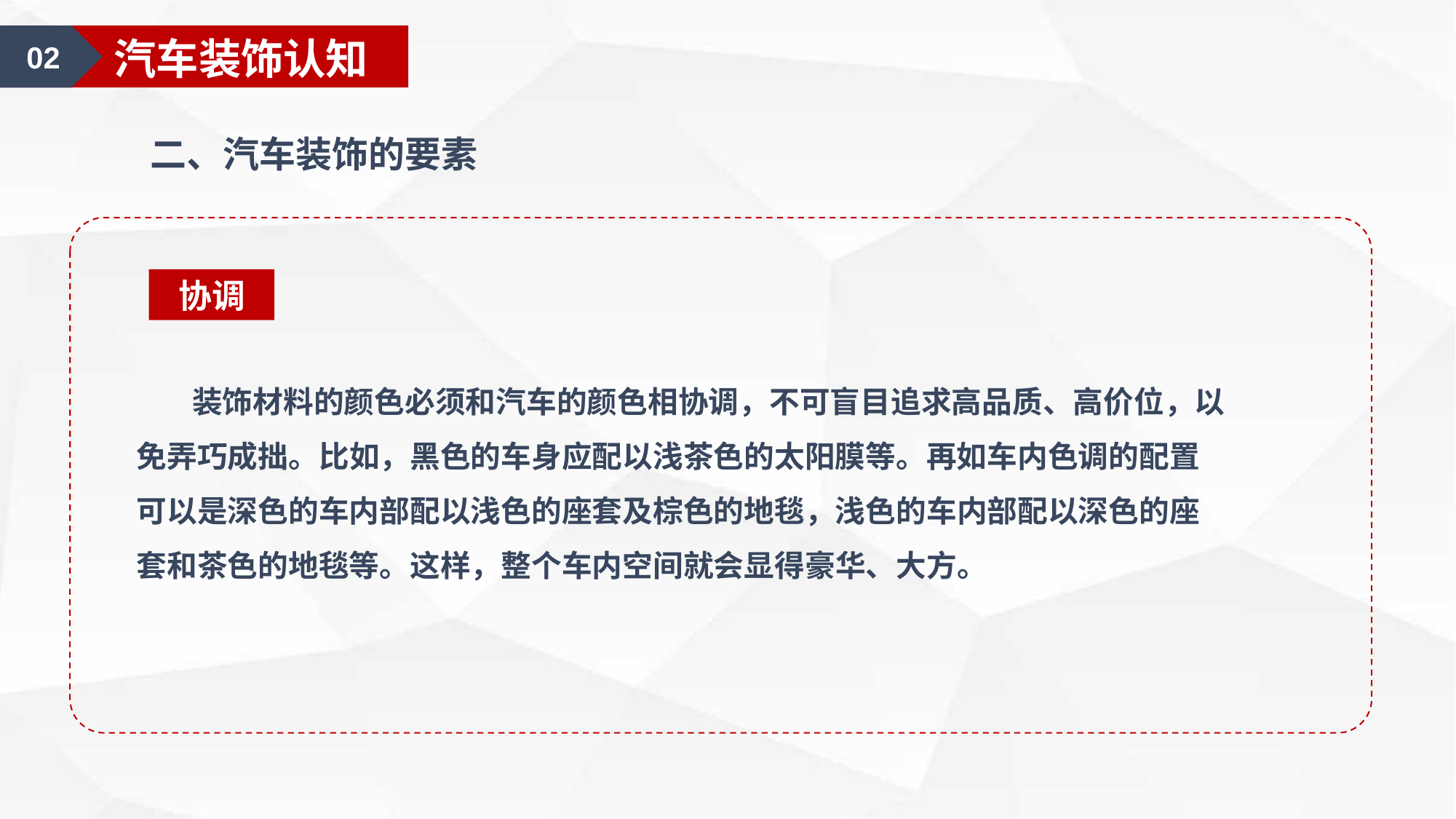

02
汽车装饰认知
二、汽车装饰的要素

协调
       装饰材料的颜色必须和汽车的颜色相协调，不可盲目追求高品质、高价位，以免弄巧成拙。比如，黑色的车身应配以浅茶色的太阳膜等。再如车内色调的配置可以是深色的车内部配以浅色的座套及棕色的地毯，浅色的车内部配以深色的座套和茶色的地毯等。这样，整个车内空间就会显得豪华、大方。